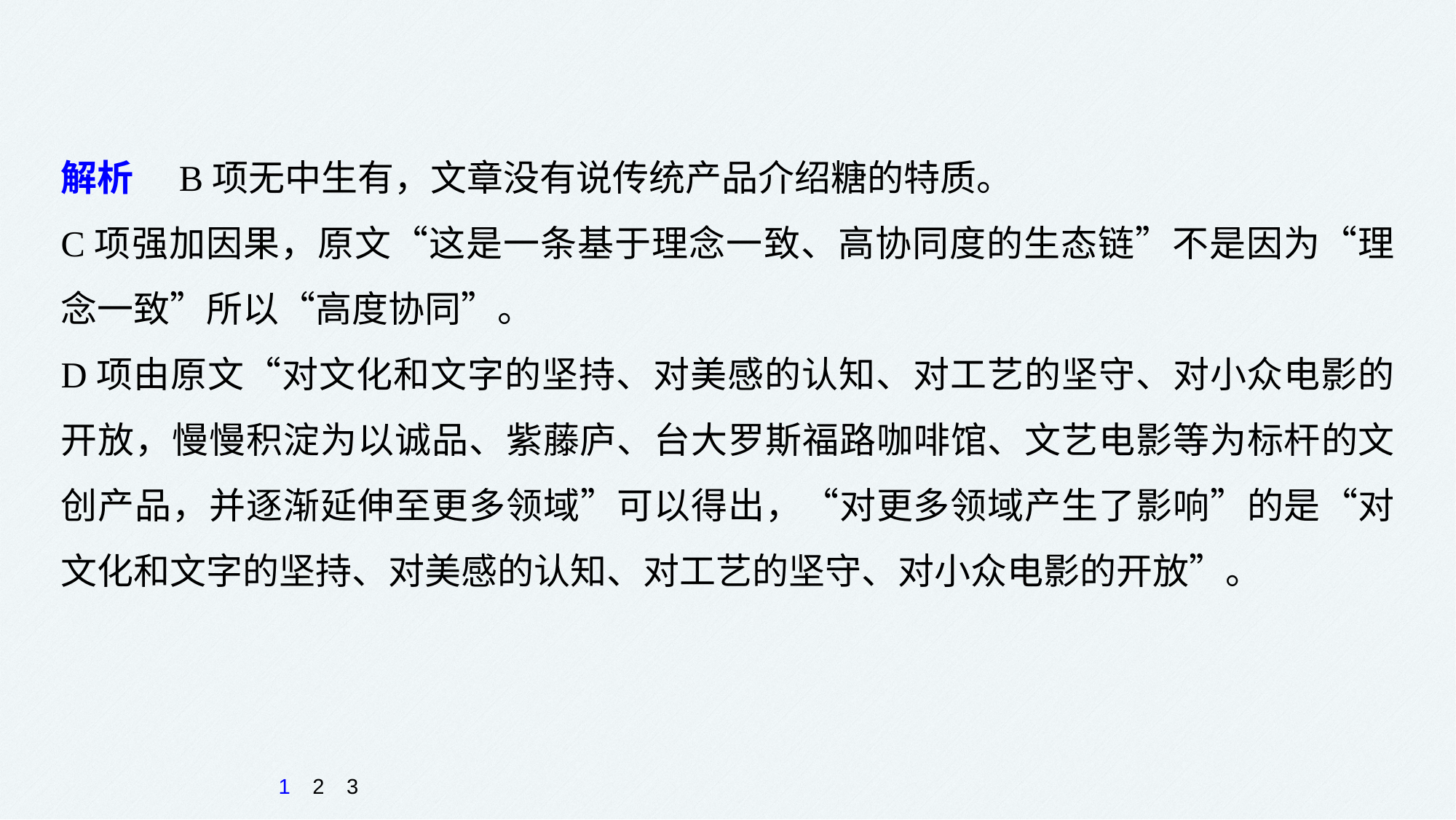

解析　B项无中生有，文章没有说传统产品介绍糖的特质。
C项强加因果，原文“这是一条基于理念一致、高协同度的生态链”不是因为“理念一致”所以“高度协同”。
D项由原文“对文化和文字的坚持、对美感的认知、对工艺的坚守、对小众电影的开放，慢慢积淀为以诚品、紫藤庐、台大罗斯福路咖啡馆、文艺电影等为标杆的文创产品，并逐渐延伸至更多领域”可以得出，“对更多领域产生了影响”的是“对文化和文字的坚持、对美感的认知、对工艺的坚守、对小众电影的开放”。
1
2
3